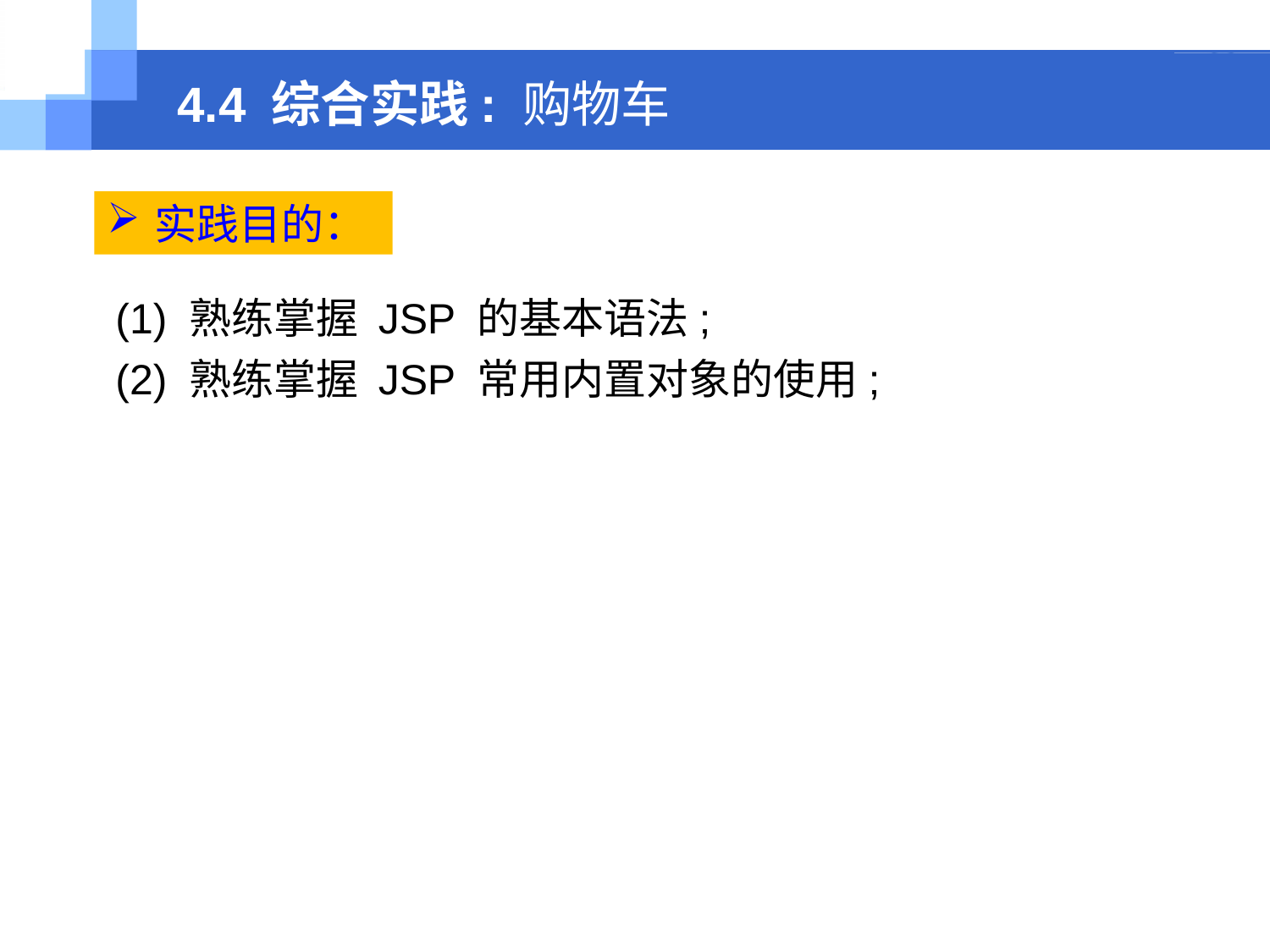

4.4 综合实践: 购物车
实践目的：
(1) 熟练掌握 JSP 的基本语法;
(2) 熟练掌握 JSP 常用内置对象的使用;